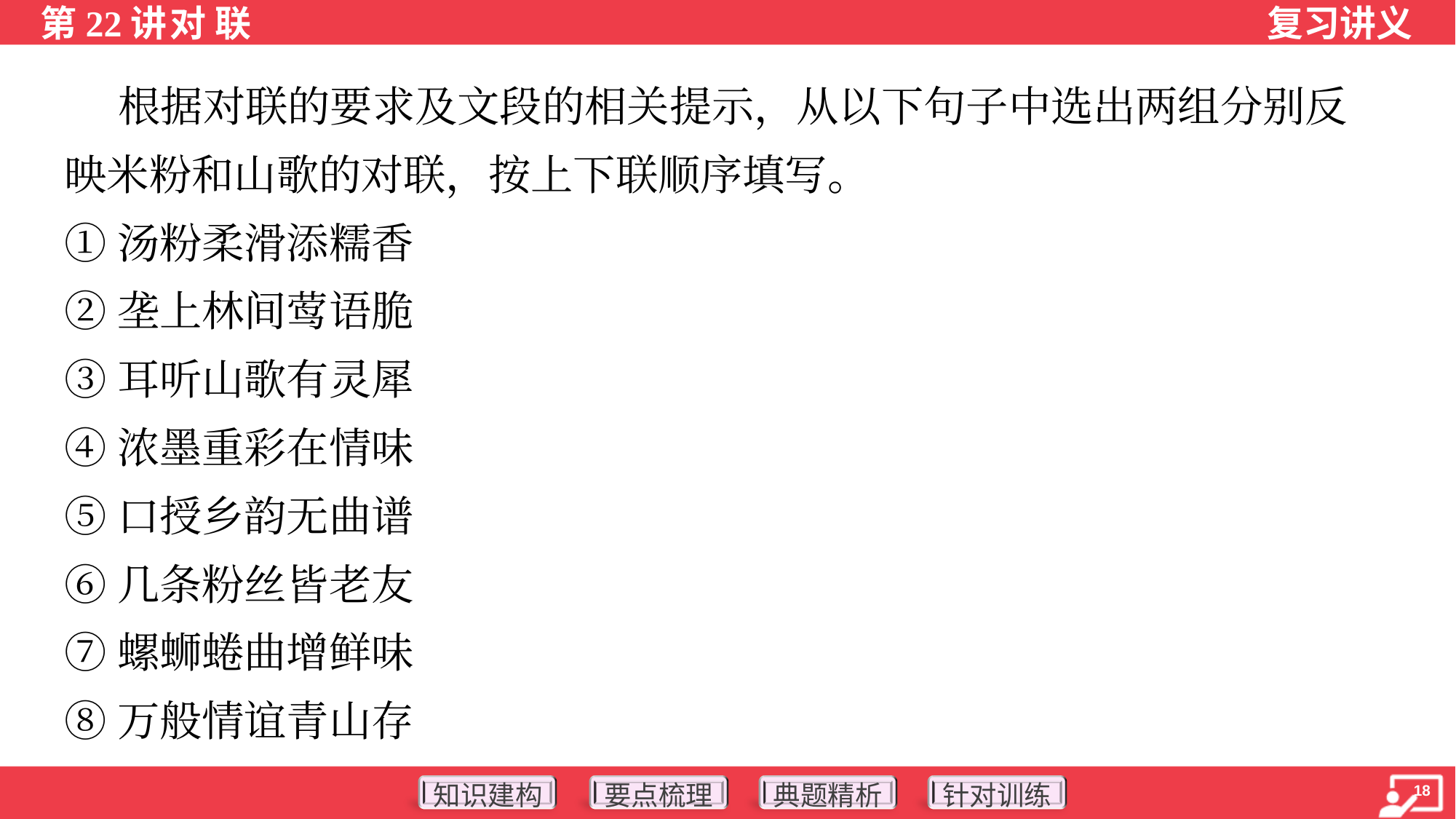

根据对联的要求及文段的相关提示，从以下句子中选出两组分别反
映米粉和山歌的对联，按上下联顺序填写。
①汤粉柔滑添糯香
②垄上林间莺语脆
③耳听山歌有灵犀
④浓墨重彩在情味
⑤口授乡韵无曲谱
⑥几条粉丝皆老友
⑦螺蛳蜷曲增鲜味
⑧万般情谊青山存